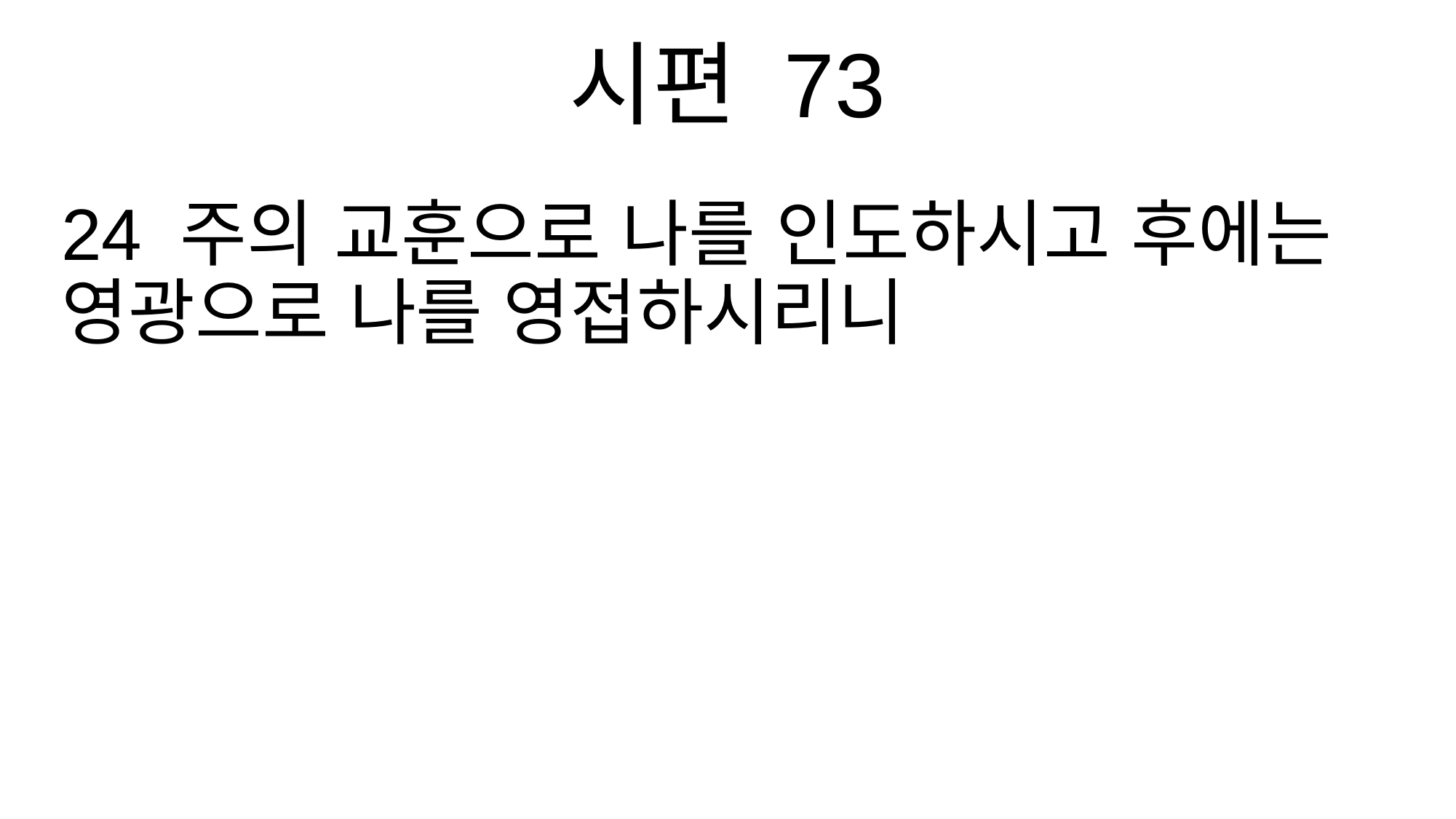

시편 73
24 주의 교훈으로 나를 인도하시고 후에는 영광으로 나를 영접하시리니